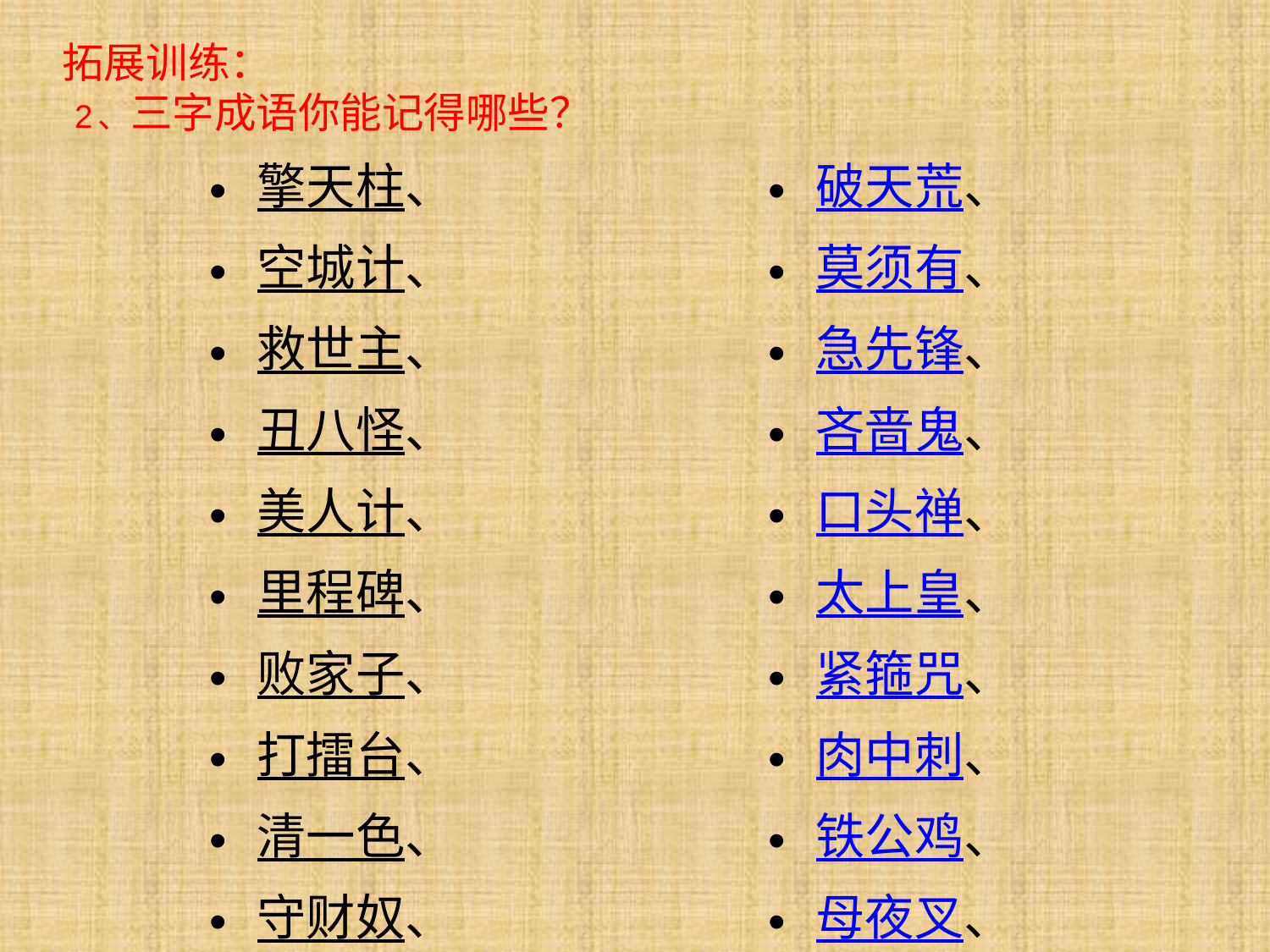

# 拓展训练： 2、三字成语你能记得哪些？
擎天柱、
空城计、
救世主、
丑八怪、
美人计、
里程碑、
败家子、
打擂台、
清一色、
守财奴、

破天荒、
莫须有、
急先锋、
吝啬鬼、
口头禅、
太上皇、
紧箍咒、
肉中刺、
铁公鸡、
母夜叉、